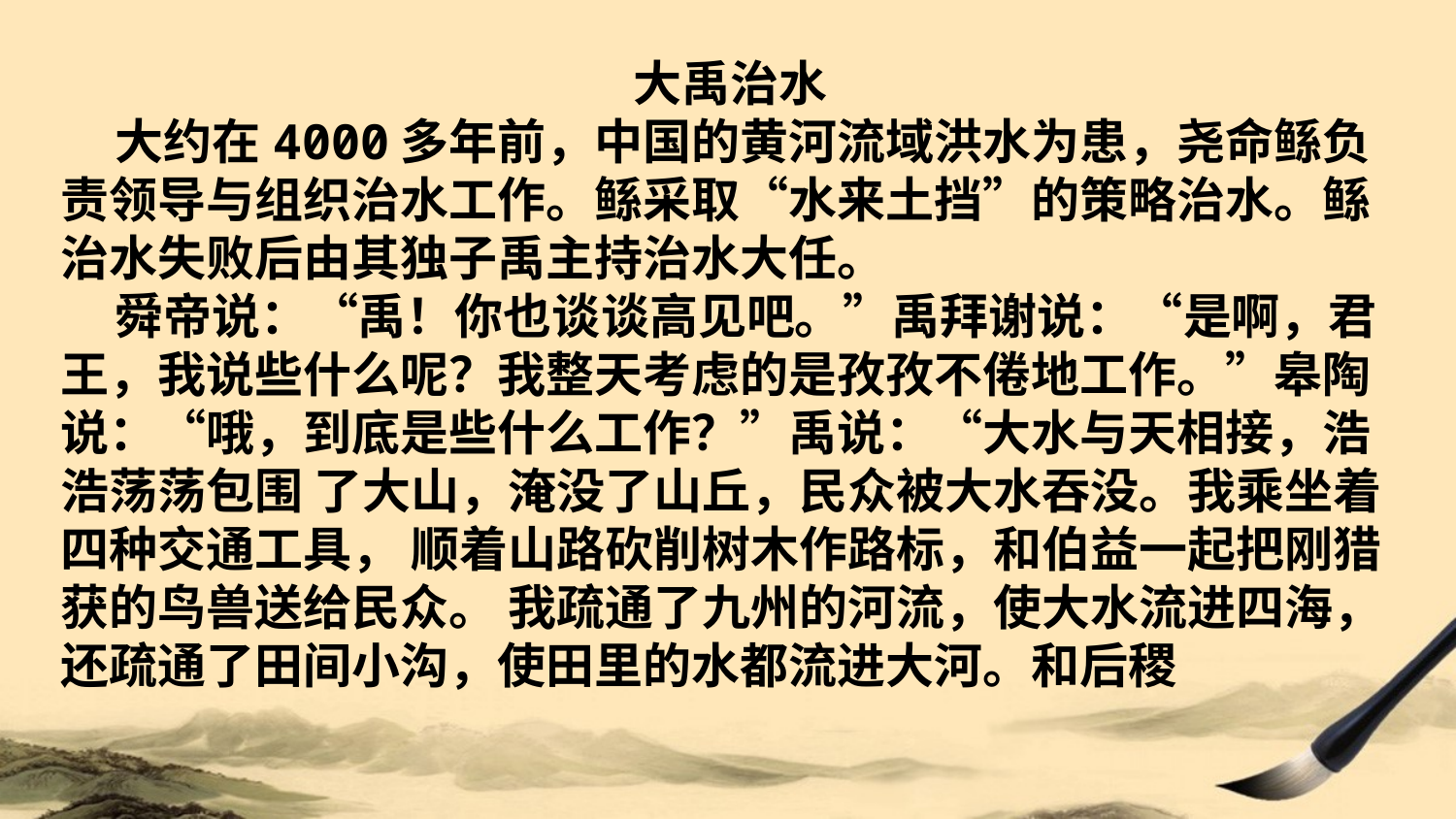

大禹治水
    大约在4000多年前，中国的黄河流域洪水为患，尧命鲧负责领导与组织治水工作。鲧采取“水来土挡”的策略治水。鲧治水失败后由其独子禹主持治水大任。
    舜帝说：“禹！你也谈谈高见吧。”禹拜谢说：“是啊，君王，我说些什么呢？我整天考虑的是孜孜不倦地工作。”皋陶说：“哦，到底是些什么工作？”禹说：“大水与天相接，浩浩荡荡包围 了大山，淹没了山丘，民众被大水吞没。我乘坐着四种交通工具， 顺着山路砍削树木作路标，和伯益一起把刚猎获的鸟兽送给民众。 我疏通了九州的河流，使大水流进四海，还疏通了田间小沟，使田里的水都流进大河。和后稷